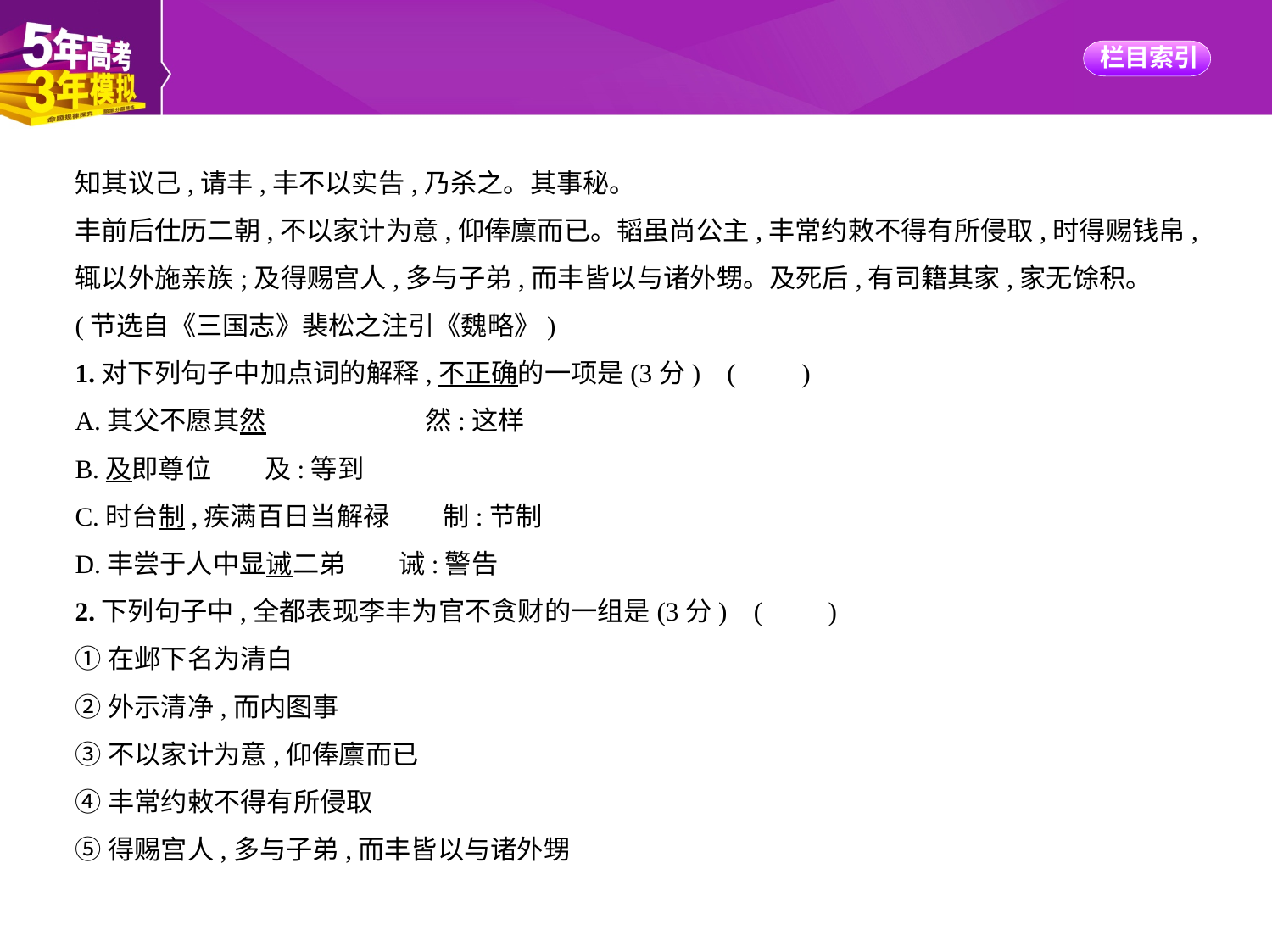

知其议己,请丰,丰不以实告,乃杀之。其事秘。
丰前后仕历二朝,不以家计为意,仰俸廪而已。韬虽尚公主,丰常约敕不得有所侵取,时得赐钱帛,
辄以外施亲族;及得赐宫人,多与子弟,而丰皆以与诸外甥。及死后,有司籍其家,家无馀积。
(节选自《三国志》裴松之注引《魏略》)
1.对下列句子中加点词的解释,不正确的一项是(3分) (　　)
A.其父不愿其然　　　　　　然:这样
B.及即尊位　　及:等到
C.时台制,疾满百日当解禄　　制:节制
D.丰尝于人中显诫二弟　　诫:警告
2.下列句子中,全都表现李丰为官不贪财的一组是(3分) (　　)
①在邺下名为清白
②外示清净,而内图事
③不以家计为意,仰俸廪而已
④丰常约敕不得有所侵取
⑤得赐宫人,多与子弟,而丰皆以与诸外甥